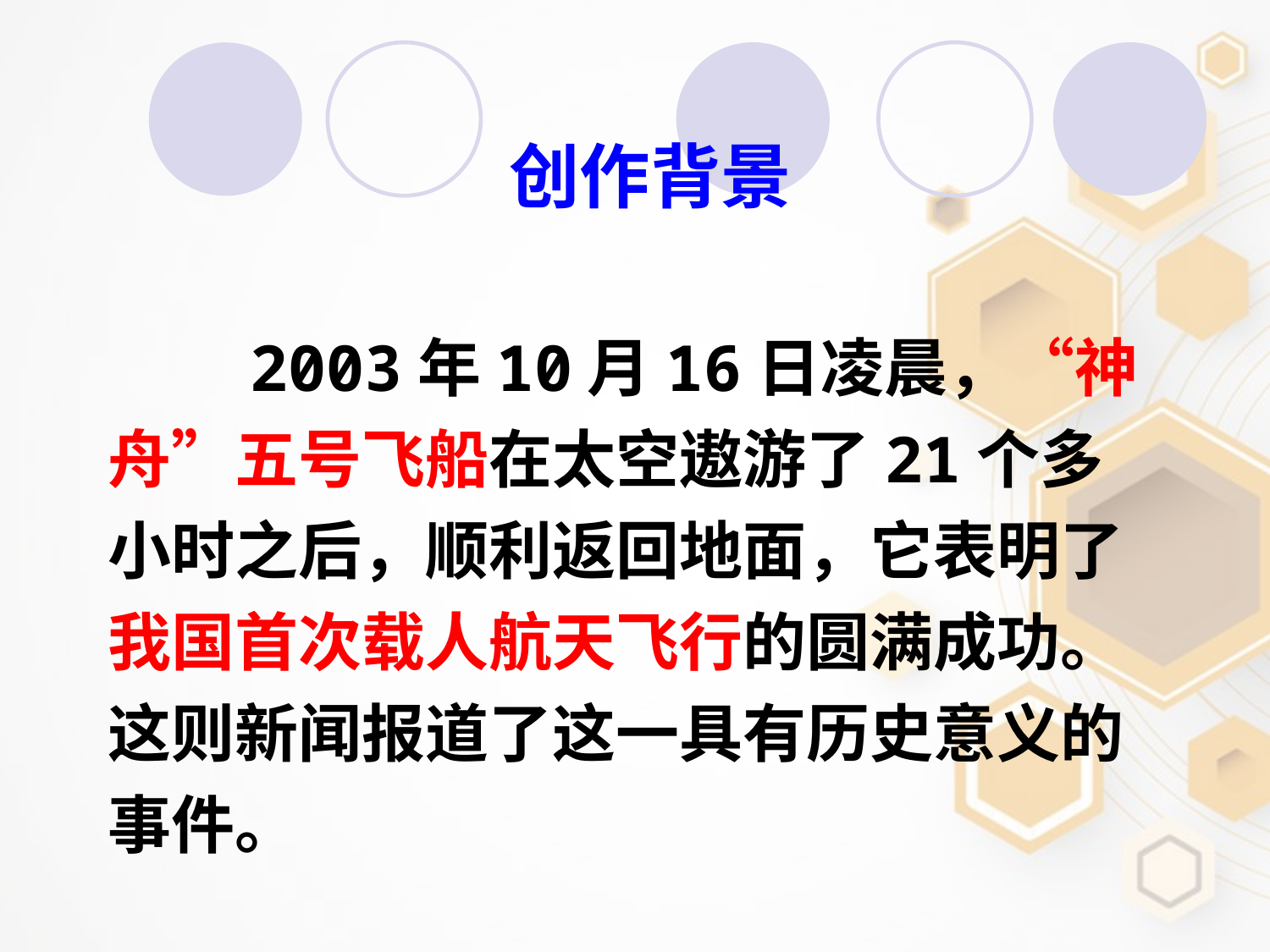

创作背景
　　2003年10月16日凌晨，“神舟”五号飞船在太空遨游了21个多小时之后，顺利返回地面，它表明了我国首次载人航天飞行的圆满成功。这则新闻报道了这一具有历史意义的事件。